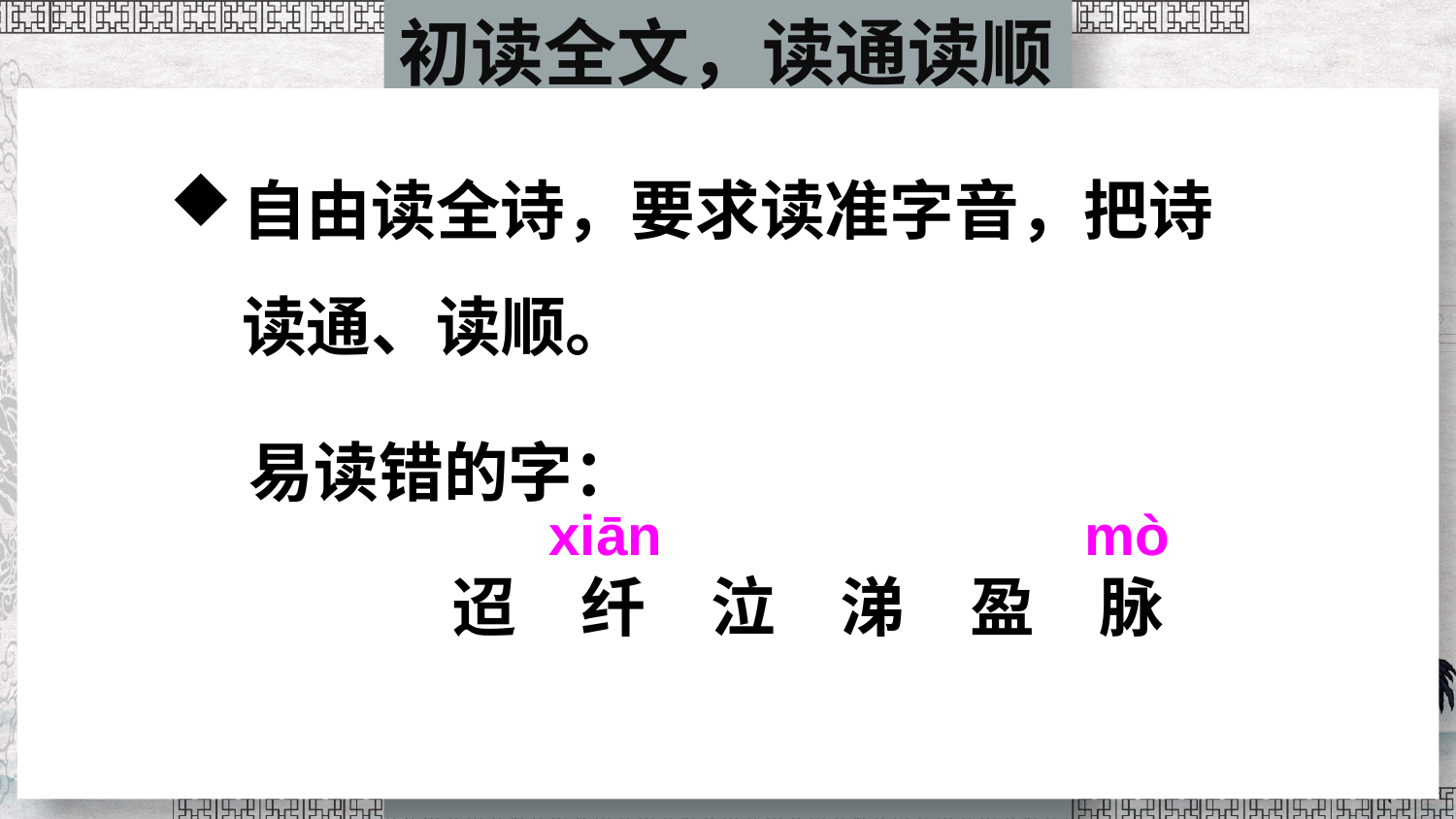

初读全文，读通读顺
自由读全诗，要求读准字音，把诗读通、读顺。
易读错的字：
xiān
mò
迢　纤　泣　涕　盈　脉